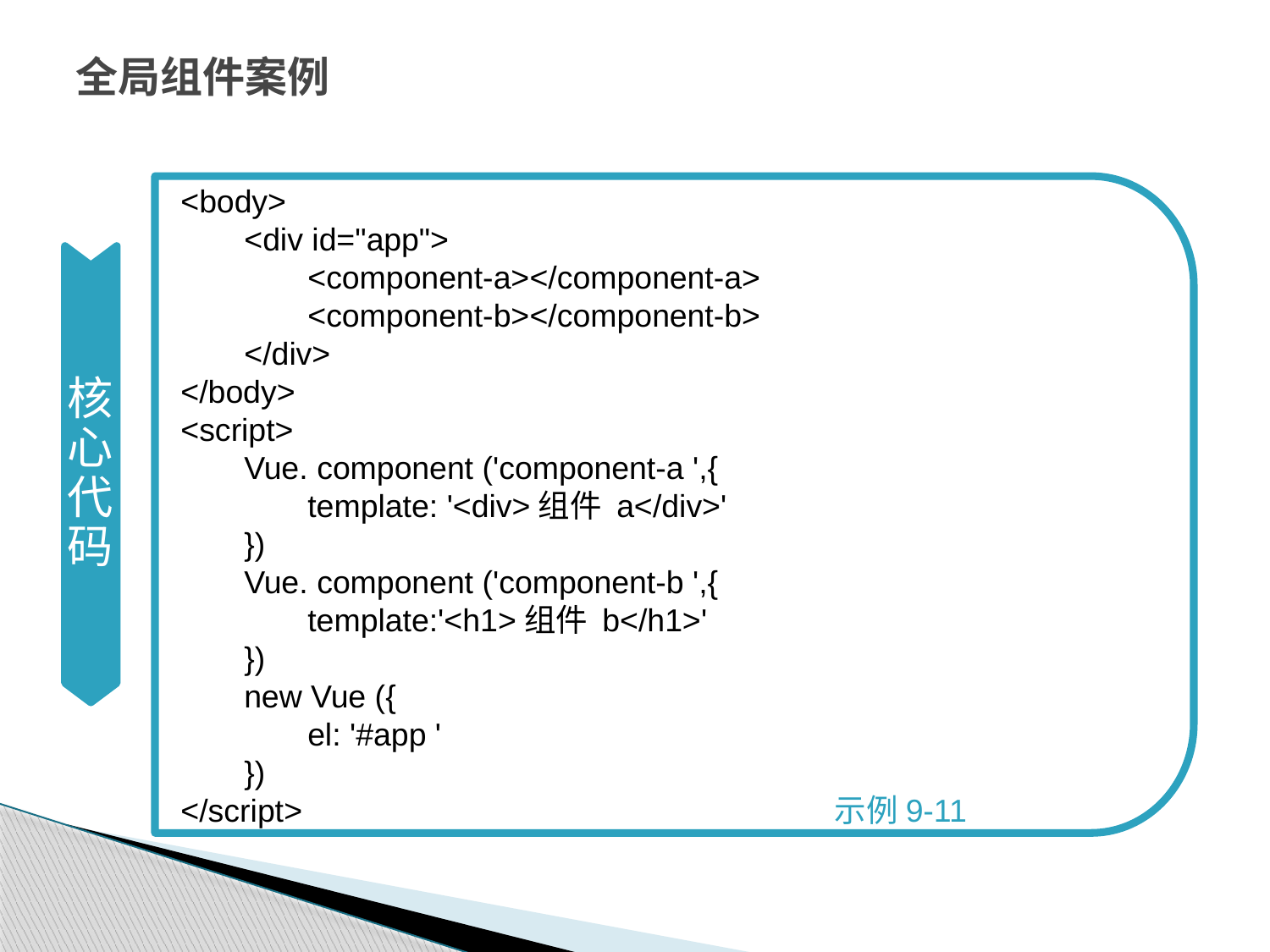

# 全局组件案例
<body>
<div id="app">
<component-a></component-a>
<component-b></component-b>
</div>
</body>
<script>
Vue. component ('component-a ',{
template: '<div>组件 a</div>'
})
Vue. component ('component-b ',{
template:'<h1>组件 b</h1>'
})
new Vue ({
el: '#app '
})
</script>                                                           示例9-11
核心代码